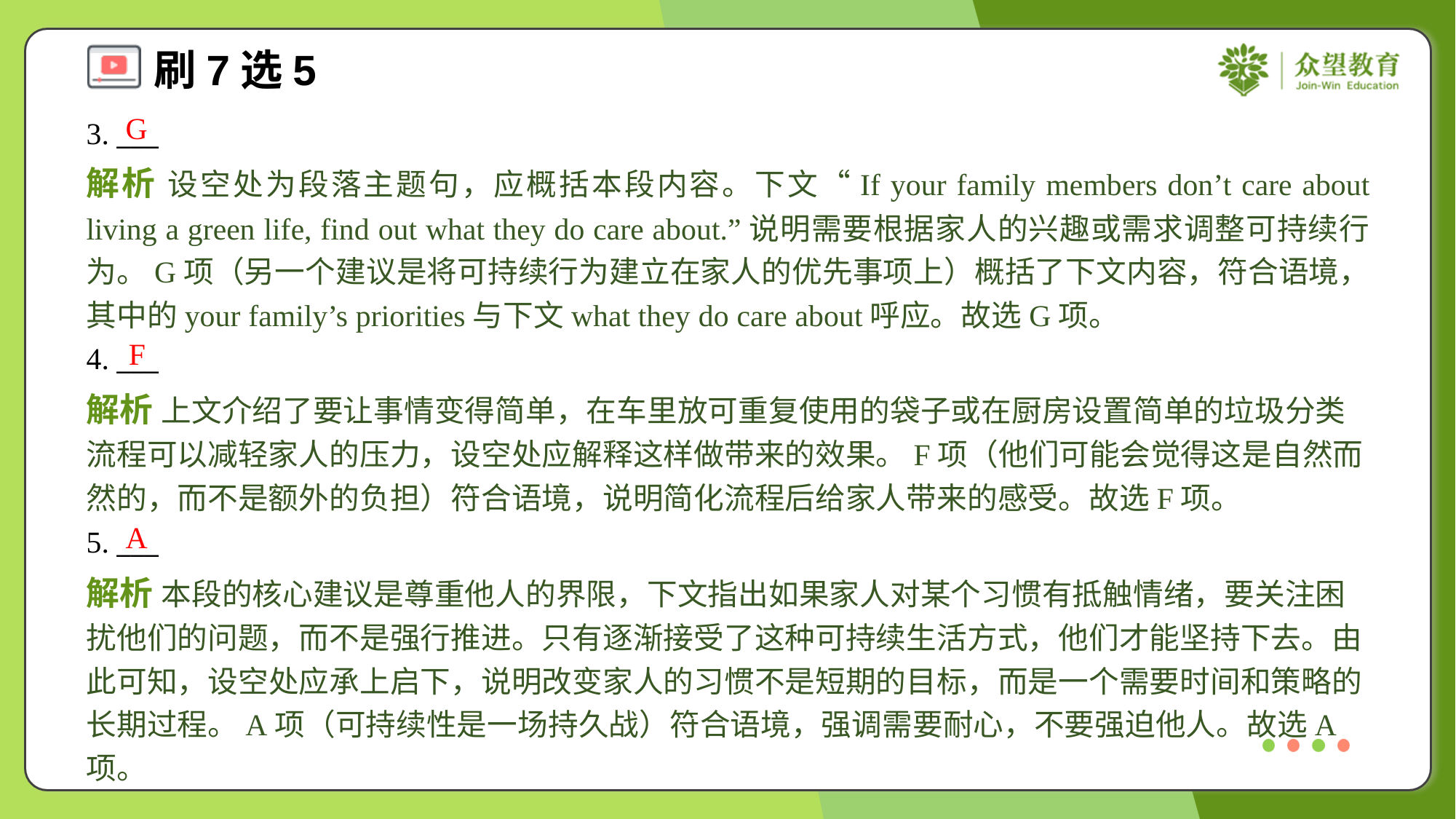

G
3. ___
解析 设空处为段落主题句，应概括本段内容。下文“If your family members don’t care about living a green life, find out what they do care about.”说明需要根据家人的兴趣或需求调整可持续行为。G项（另一个建议是将可持续行为建立在家人的优先事项上）概括了下文内容，符合语境，其中的your family’s priorities与下文what they do care about呼应。故选G项。
F
4. ___
解析 上文介绍了要让事情变得简单，在车里放可重复使用的袋子或在厨房设置简单的垃圾分类流程可以减轻家人的压力，设空处应解释这样做带来的效果。F项（他们可能会觉得这是自然而然的，而不是额外的负担）符合语境，说明简化流程后给家人带来的感受。故选F项。
A
5. ___
解析 本段的核心建议是尊重他人的界限，下文指出如果家人对某个习惯有抵触情绪，要关注困扰他们的问题，而不是强行推进。只有逐渐接受了这种可持续生活方式，他们才能坚持下去。由此可知，设空处应承上启下，说明改变家人的习惯不是短期的目标，而是一个需要时间和策略的长期过程。A项（可持续性是一场持久战）符合语境，强调需要耐心，不要强迫他人。故选A项。